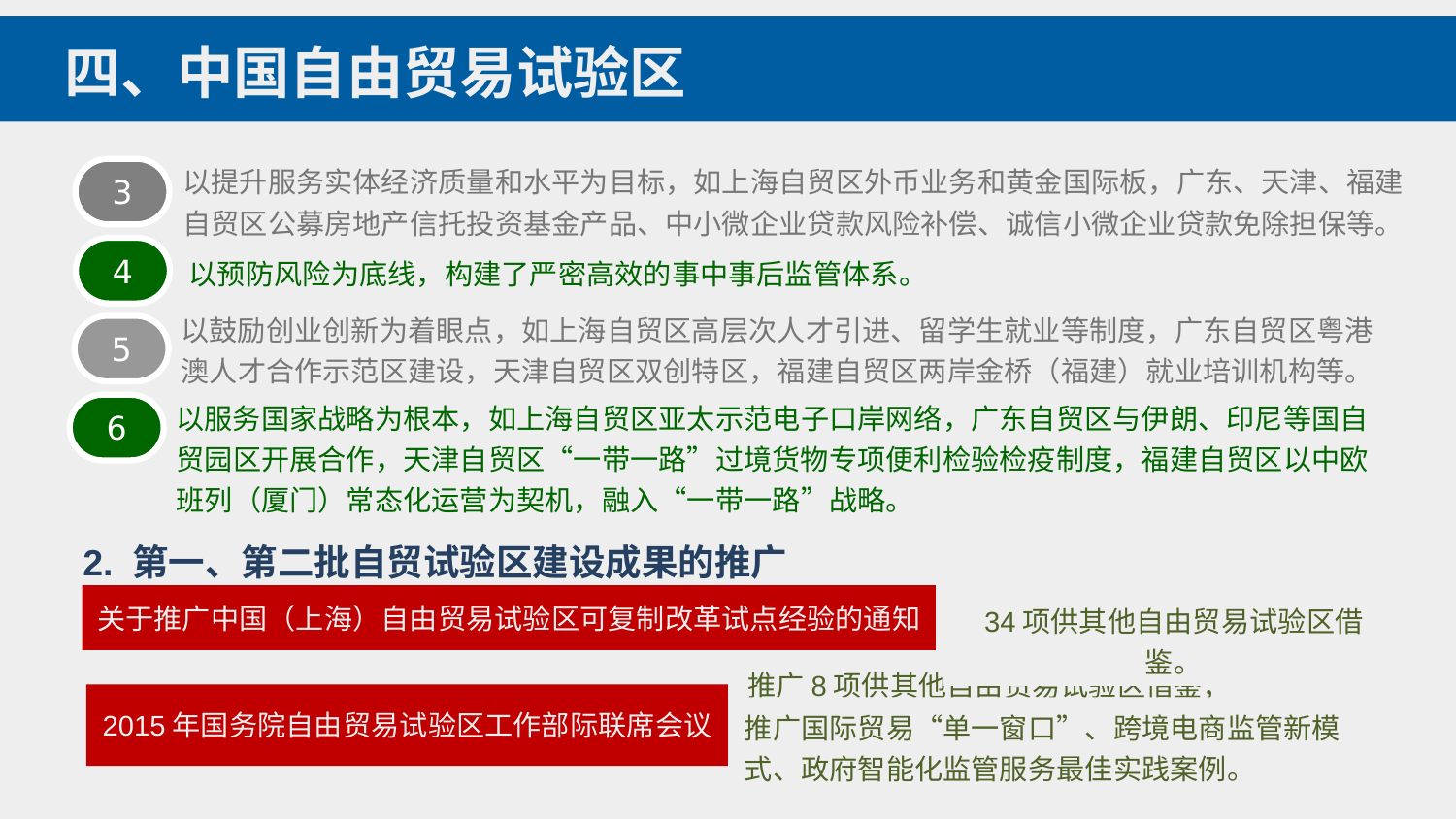

四、中国自由贸易试验区
以提升服务实体经济质量和水平为目标，如上海自贸区外币业务和黄金国际板，广东、天津、福建自贸区公募房地产信托投资基金产品、中小微企业贷款风险补偿、诚信小微企业贷款免除担保等。
3
4
以预防风险为底线，构建了严密高效的事中事后监管体系。
以鼓励创业创新为着眼点，如上海自贸区高层次人才引进、留学生就业等制度，广东自贸区粤港澳人才合作示范区建设，天津自贸区双创特区，福建自贸区两岸金桥（福建）就业培训机构等。
5
以服务国家战略为根本，如上海自贸区亚太示范电子口岸网络，广东自贸区与伊朗、印尼等国自贸园区开展合作，天津自贸区“一带一路”过境货物专项便利检验检疫制度，福建自贸区以中欧班列（厦门）常态化运营为契机，融入“一带一路”战略。
6
2. 第一、第二批自贸试验区建设成果的推广
关于推广中国（上海）自由贸易试验区可复制改革试点经验的通知
34项供其他自由贸易试验区借鉴。
推广8项供其他自由贸易试验区借鉴；
2015年国务院自由贸易试验区工作部际联席会议
推广国际贸易“单一窗口”、跨境电商监管新模式、政府智能化监管服务最佳实践案例。